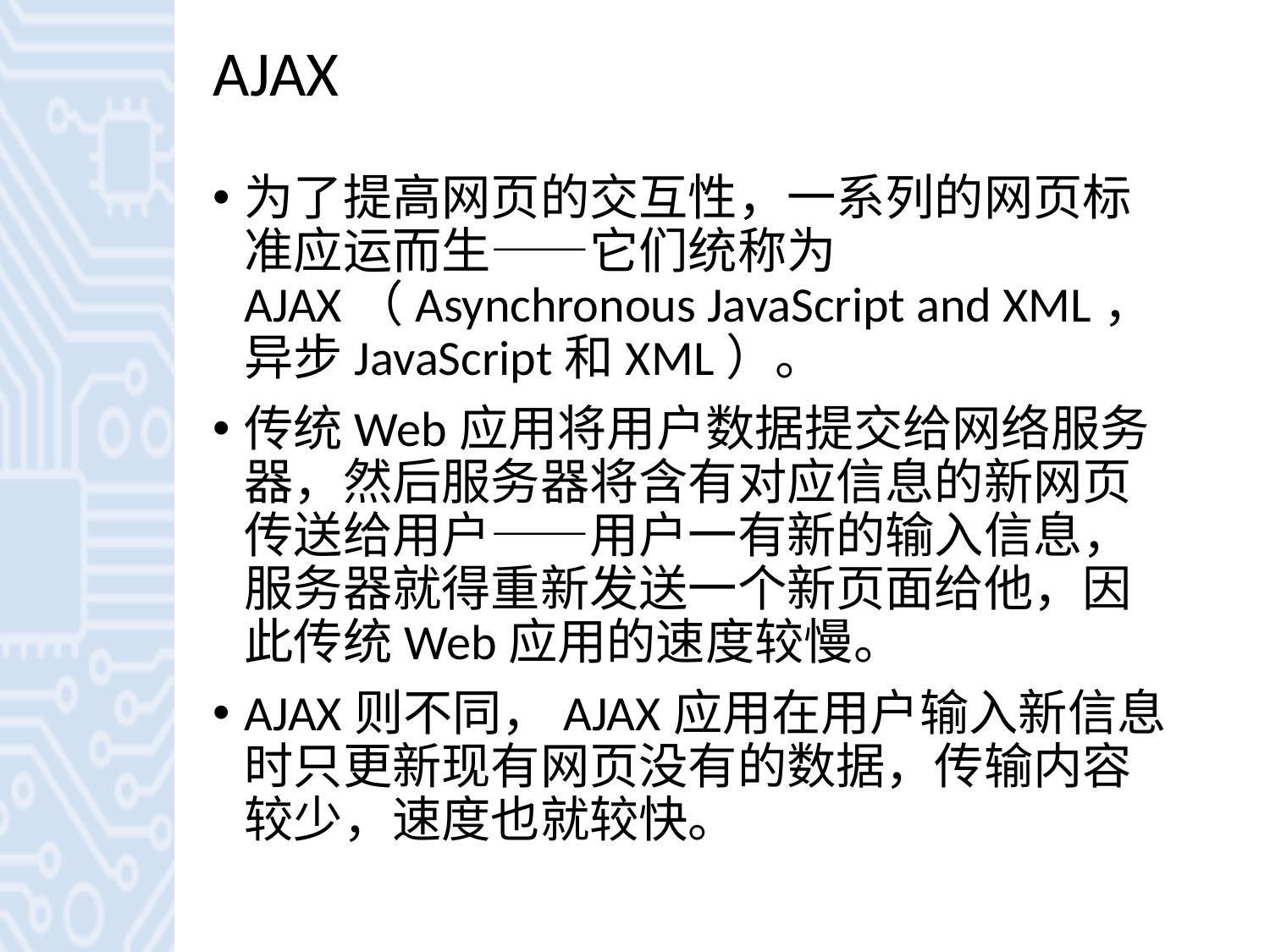

# AJAX
为了提高网页的交互性，一系列的网页标准应运而生——它们统称为AJAX（Asynchronous JavaScript and XML，异步JavaScript和XML）。
传统Web应用将用户数据提交给网络服务器，然后服务器将含有对应信息的新网页传送给用户——用户一有新的输入信息，服务器就得重新发送一个新页面给他，因此传统Web应用的速度较慢。
AJAX则不同，AJAX应用在用户输入新信息时只更新现有网页没有的数据，传输内容较少，速度也就较快。